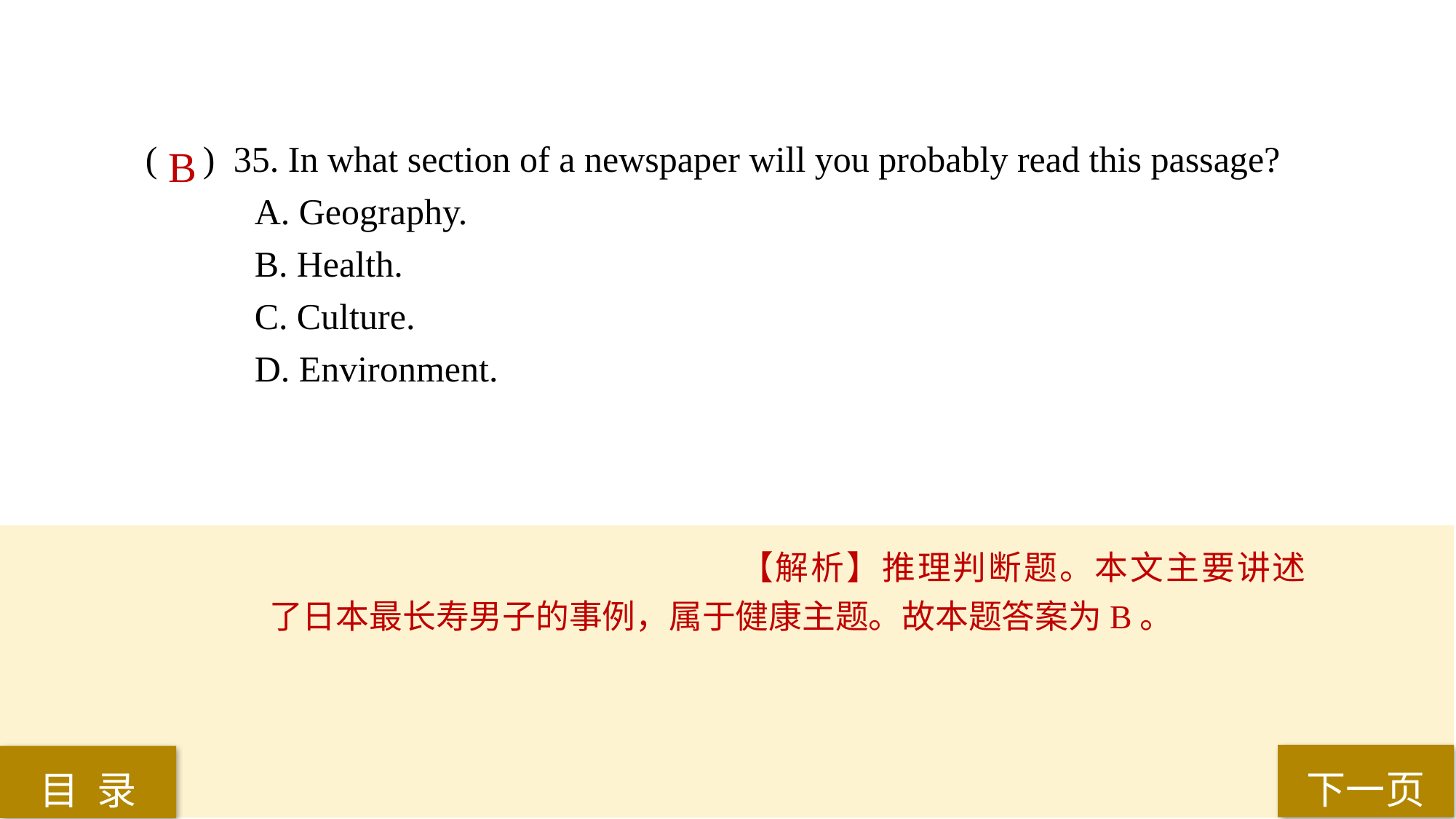

(     )  35. In what section of a newspaper will you probably read this passage?
A. Geography.
B. Health.
C. Culture.
D. Environment.
B
【解析】推理判断题。本文主要讲述了日本最长寿男子的事例，属于健康主题。故本题答案为B。